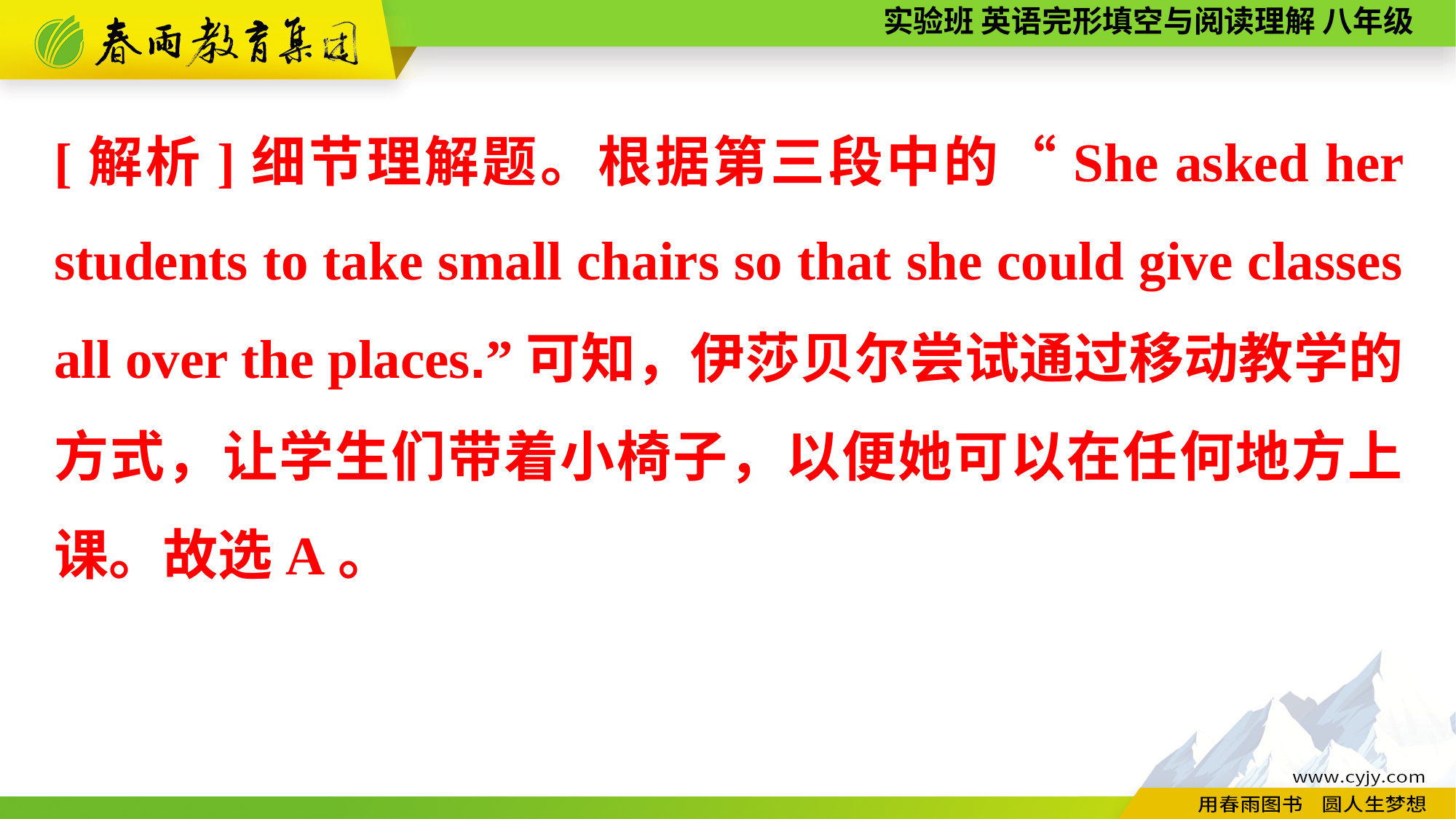

[解析]细节理解题。根据第三段中的“She asked her students to take small chairs so that she could give classes all over the places.”可知，伊莎贝尔尝试通过移动教学的方式，让学生们带着小椅子，以便她可以在任何地方上课。故选A。